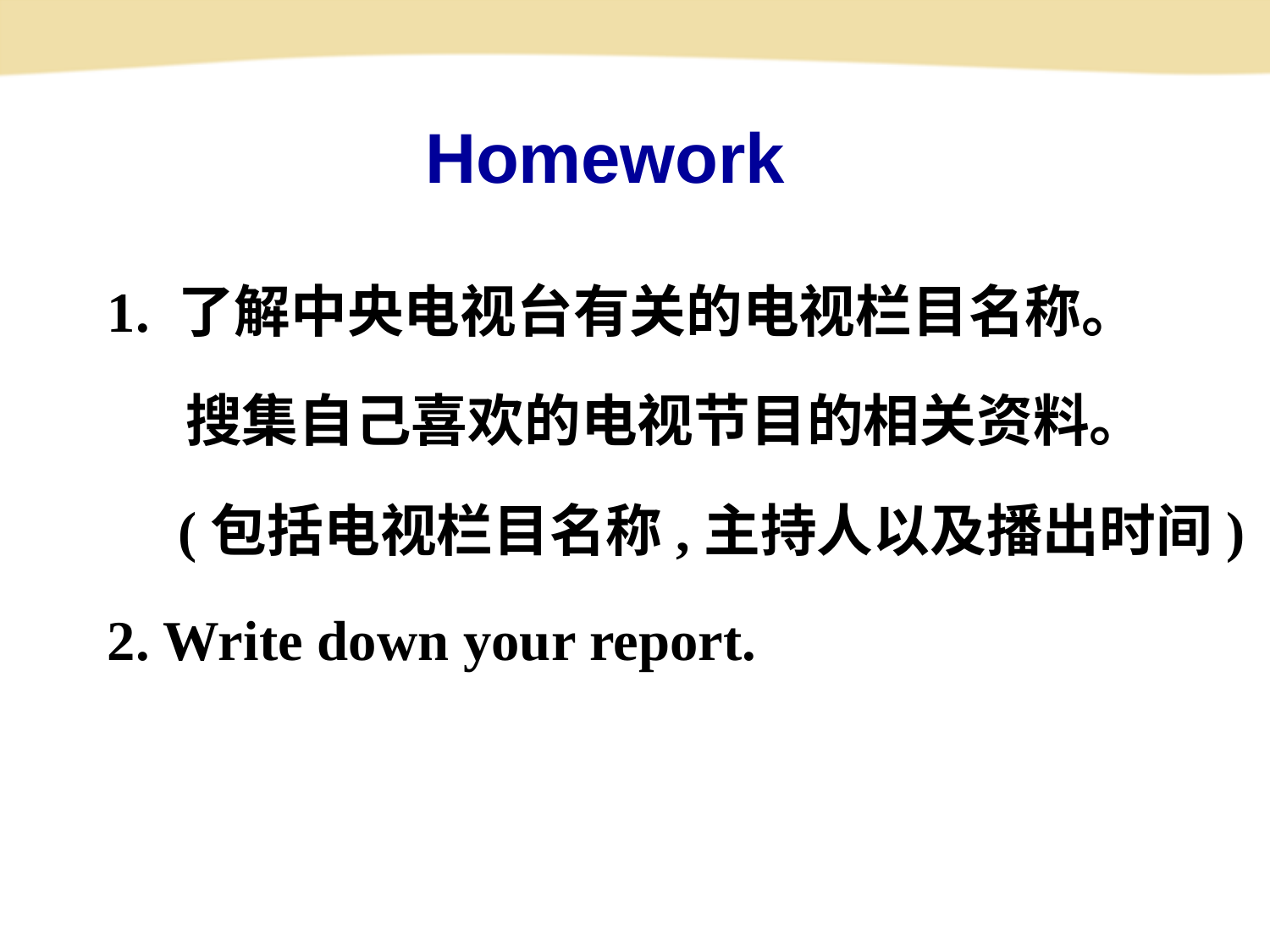

Homework
1. 了解中央电视台有关的电视栏目名称。
     搜集自己喜欢的电视节目的相关资料。
     (包括电视栏目名称,主持人以及播出时间)
2. Write down your report.